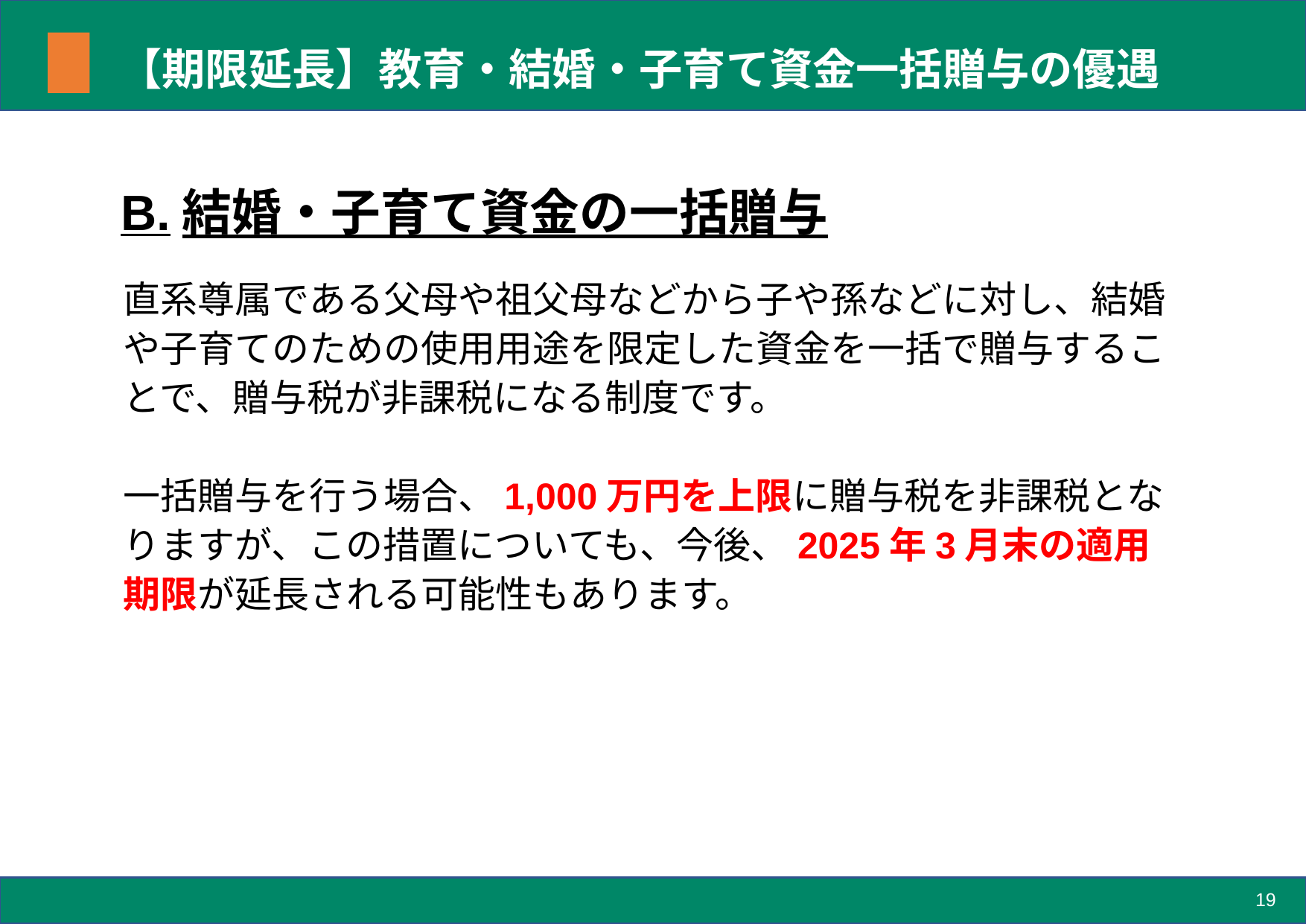

# 【期限延長】教育・結婚・子育て資金一括贈与の優遇
B.結婚・子育て資金の一括贈与
直系尊属である父母や祖父母などから子や孫などに対し、結婚や子育てのための使用用途を限定した資金を一括で贈与することで、贈与税が非課税になる制度です。

一括贈与を行う場合、1,000万円を上限に贈与税を非課税となりますが、この措置についても、今後、2025年3月末の適用期限が延長される可能性もあります。